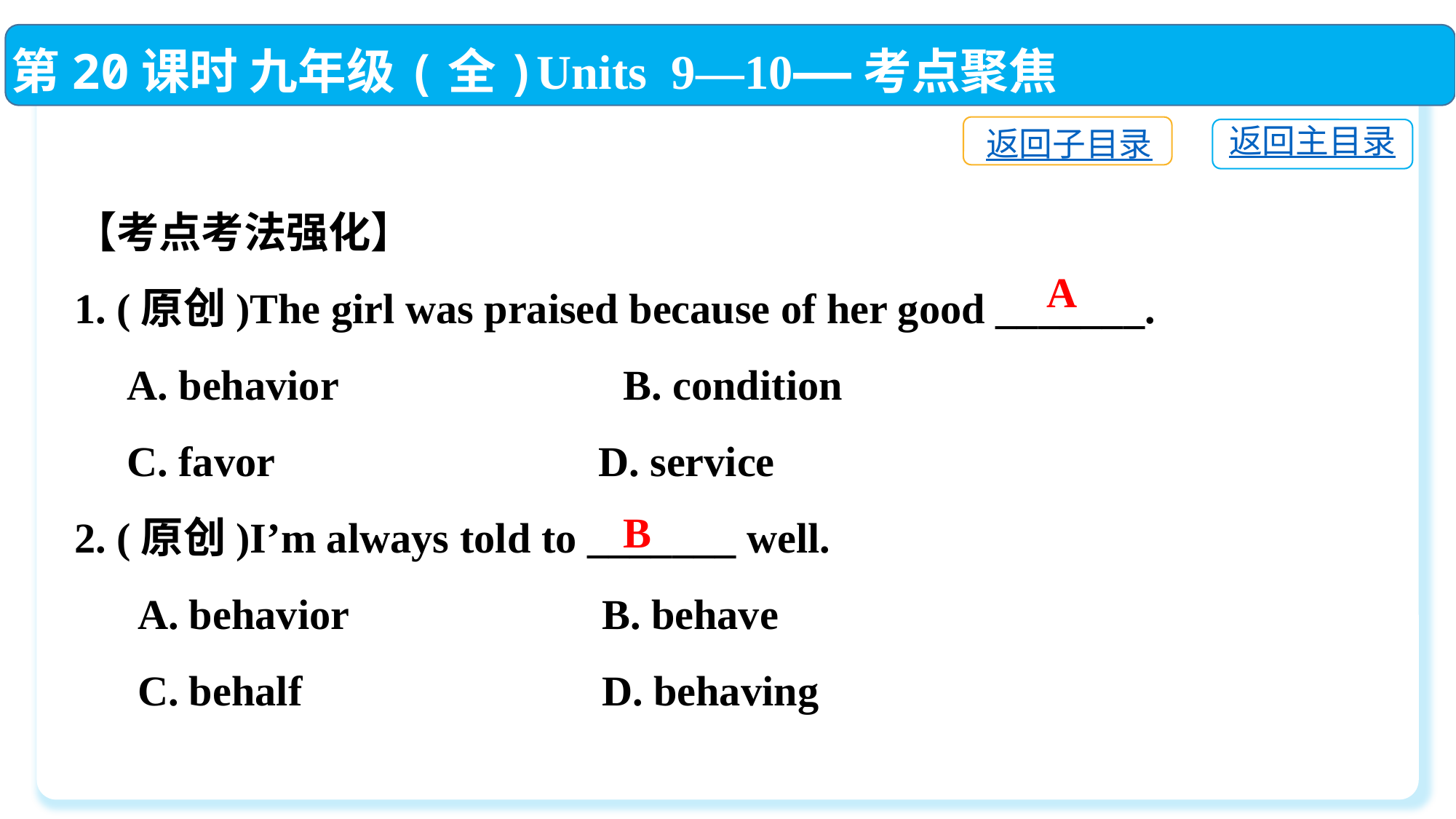

第20课时 九年级(全)Units  9—10——考点聚焦

返回子目录
返回主目录
【考点考法强化】
1. (原创)The girl was praised because of her good _______.
     A. behavior　　　　　　 B. condition
     C. favor	                             D. service
2. (原创)I’m always told to _______ well.
      A. behavior	                   B. behave
      C. behalf	                   D. behaving

A
B